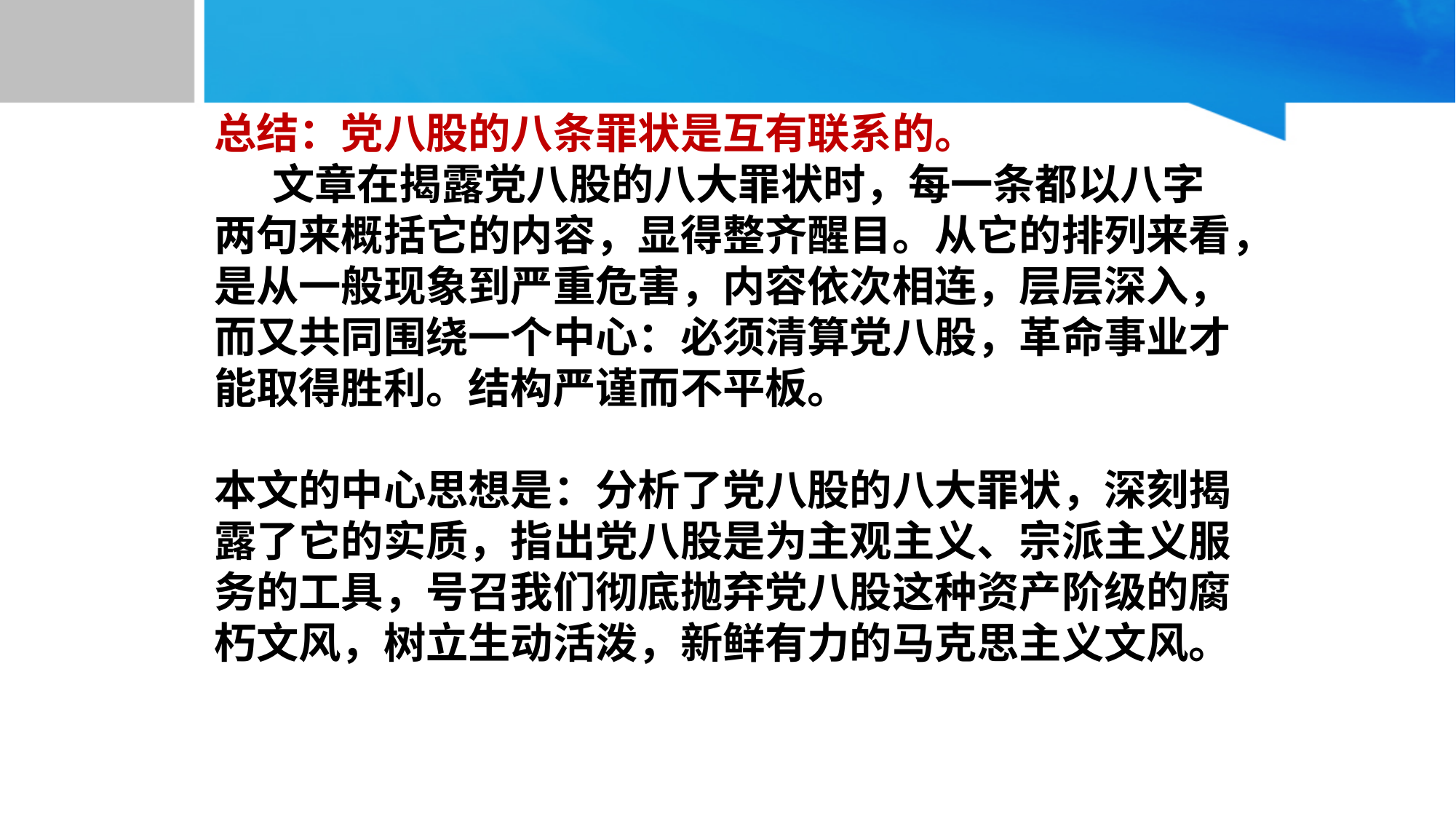

总结：党八股的八条罪状是互有联系的。
     文章在揭露党八股的八大罪状时，每一条都以八字两句来概括它的内容，显得整齐醒目。从它的排列来看，是从一般现象到严重危害，内容依次相连，层层深入，而又共同围绕一个中心：必须清算党八股，革命事业才能取得胜利。结构严谨而不平板。

本文的中心思想是：分析了党八股的八大罪状，深刻揭露了它的实质，指出党八股是为主观主义、宗派主义服务的工具，号召我们彻底抛弃党八股这种资产阶级的腐朽文风，树立生动活泼，新鲜有力的马克思主义文风。